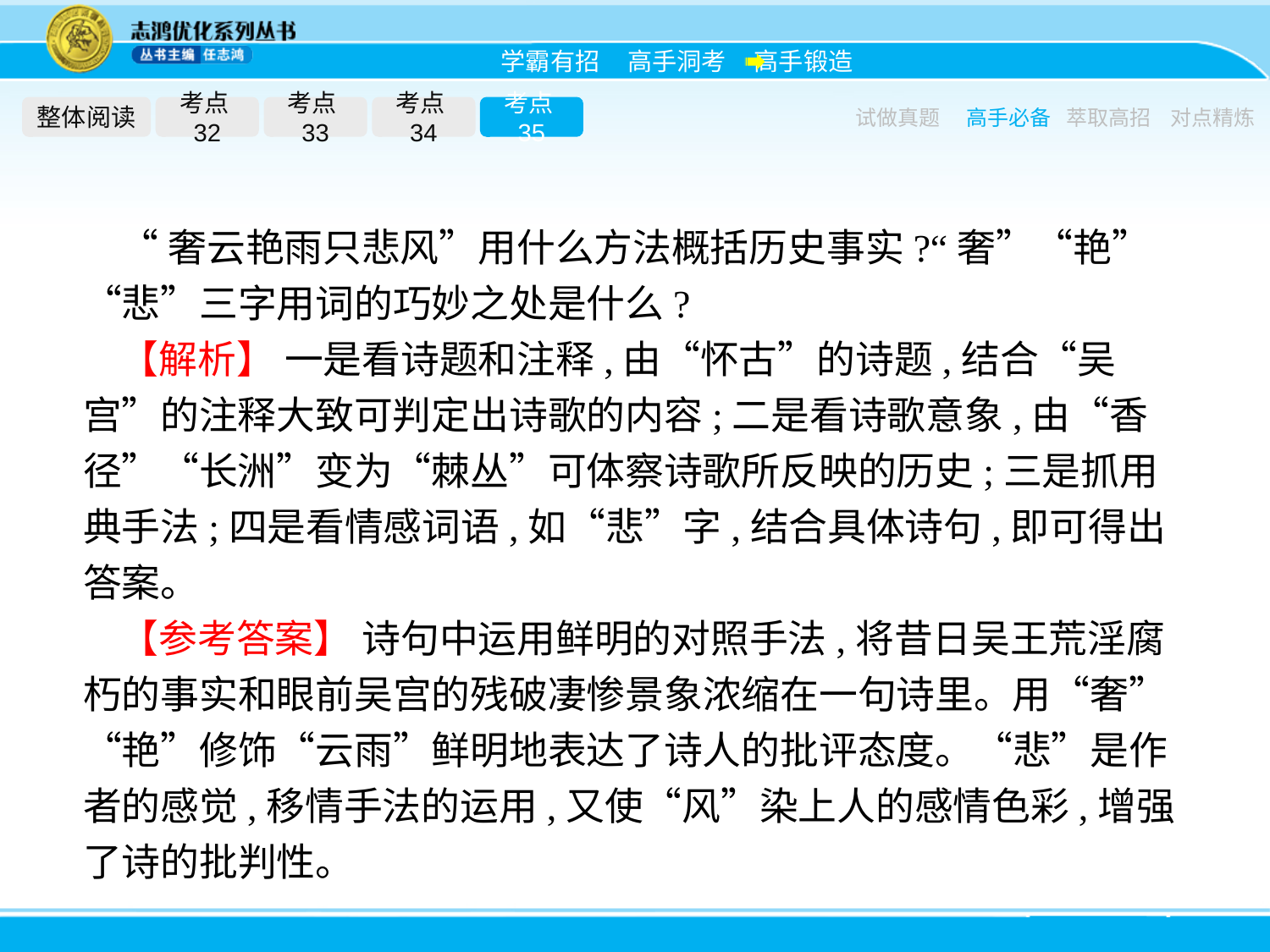

整体阅读
考点32
考点33
考点34
考点35
试做真题
高手必备
萃取高招
对点精炼
“奢云艳雨只悲风”用什么方法概括历史事实?“奢”“艳”“悲”三字用词的巧妙之处是什么?
【解析】 一是看诗题和注释,由“怀古”的诗题,结合“吴宫”的注释大致可判定出诗歌的内容;二是看诗歌意象,由“香径”“长洲”变为“棘丛”可体察诗歌所反映的历史;三是抓用典手法;四是看情感词语,如“悲”字,结合具体诗句,即可得出答案。
【参考答案】 诗句中运用鲜明的对照手法,将昔日吴王荒淫腐朽的事实和眼前吴宫的残破凄惨景象浓缩在一句诗里。用“奢”“艳”修饰“云雨”鲜明地表达了诗人的批评态度。“悲”是作者的感觉,移情手法的运用,又使“风”染上人的感情色彩,增强了诗的批判性。